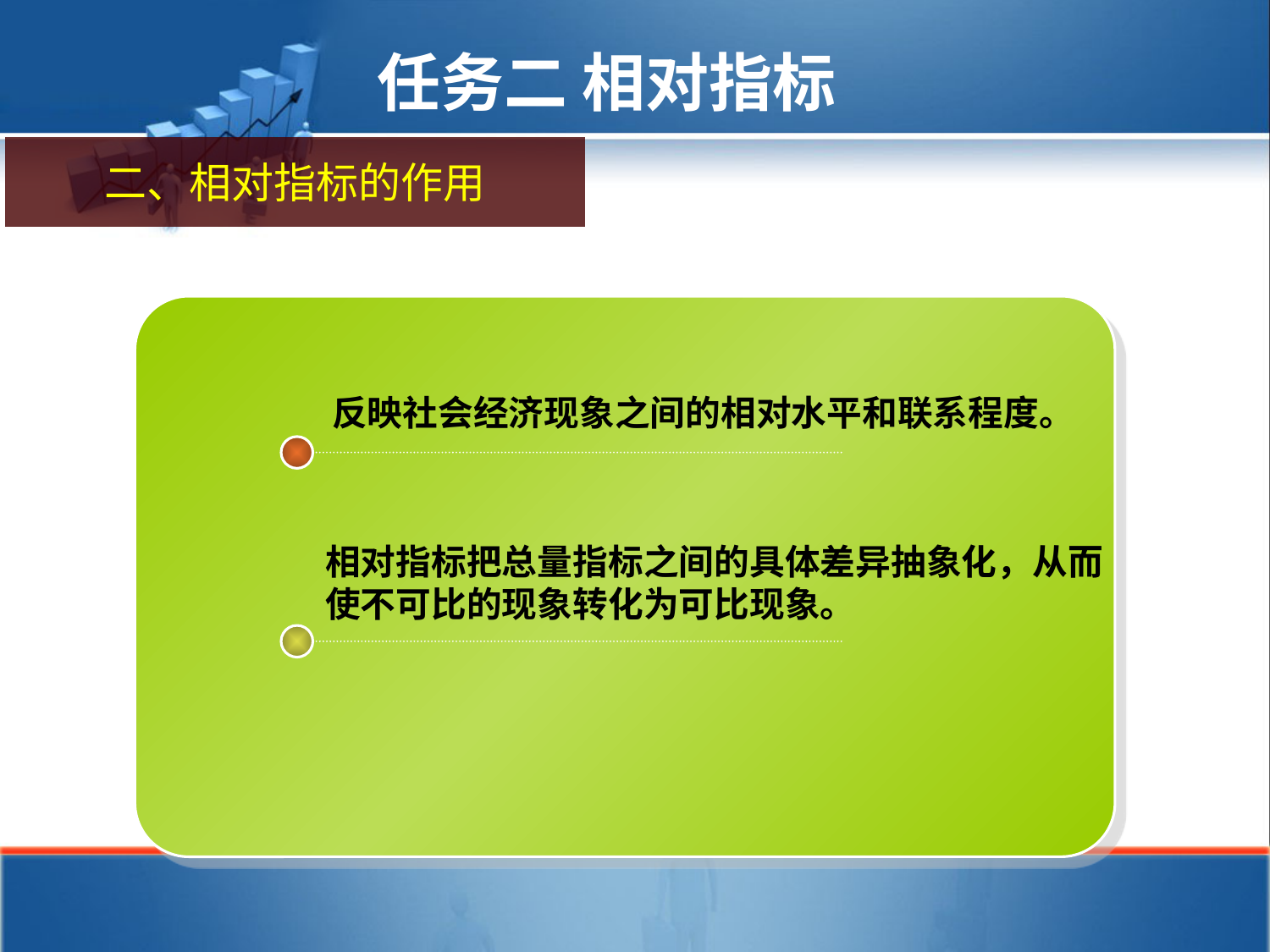

任务二 相对指标
二、相对指标的作用

反映社会经济现象之间的相对水平和联系程度。

相对指标把总量指标之间的具体差异抽象化，从而使不可比的现象转化为可比现象。